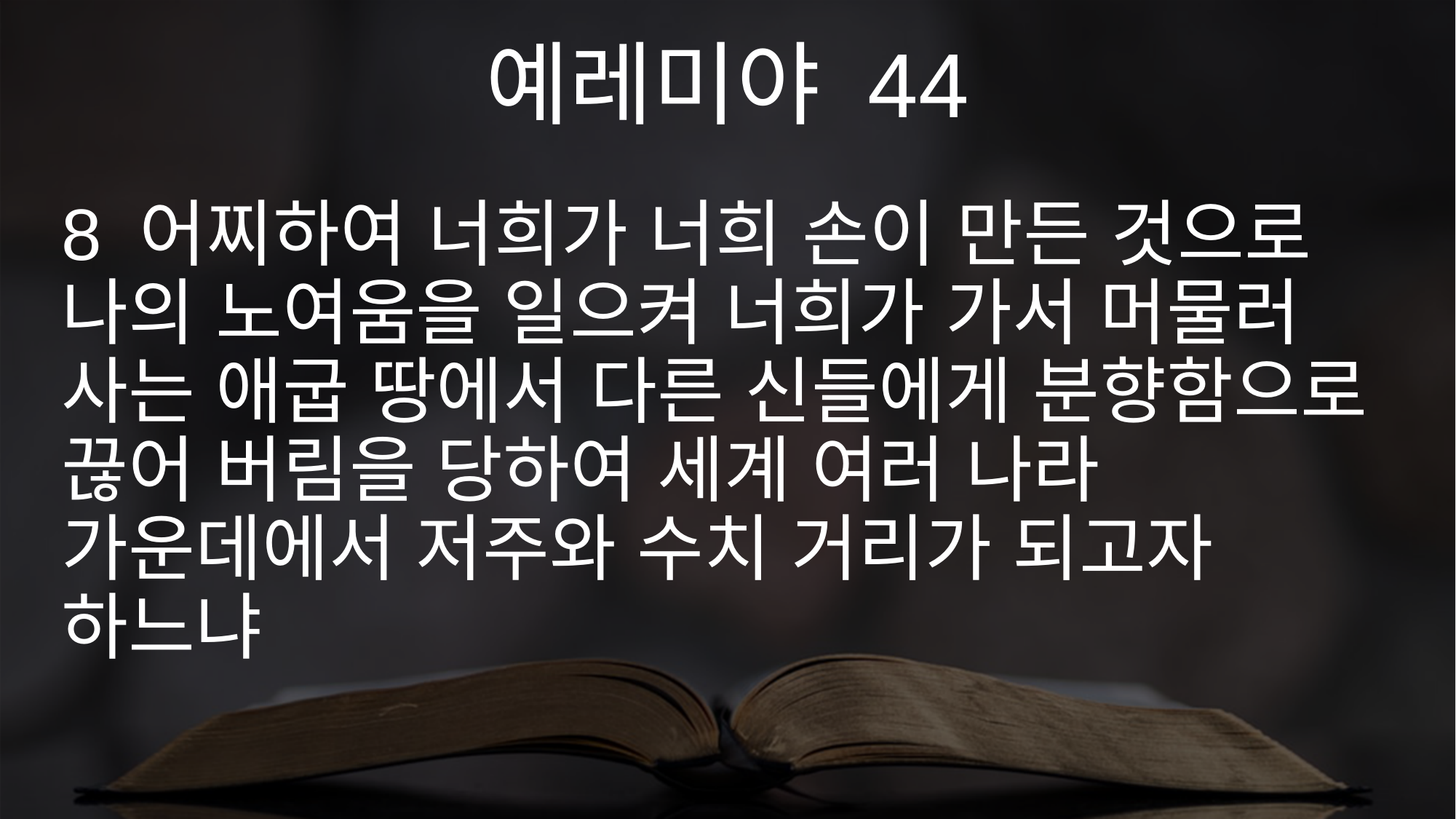

예레미야 44
8 어찌하여 너희가 너희 손이 만든 것으로 나의 노여움을 일으켜 너희가 가서 머물러 사는 애굽 땅에서 다른 신들에게 분향함으로 끊어 버림을 당하여 세계 여러 나라 가운데에서 저주와 수치 거리가 되고자 하느냐